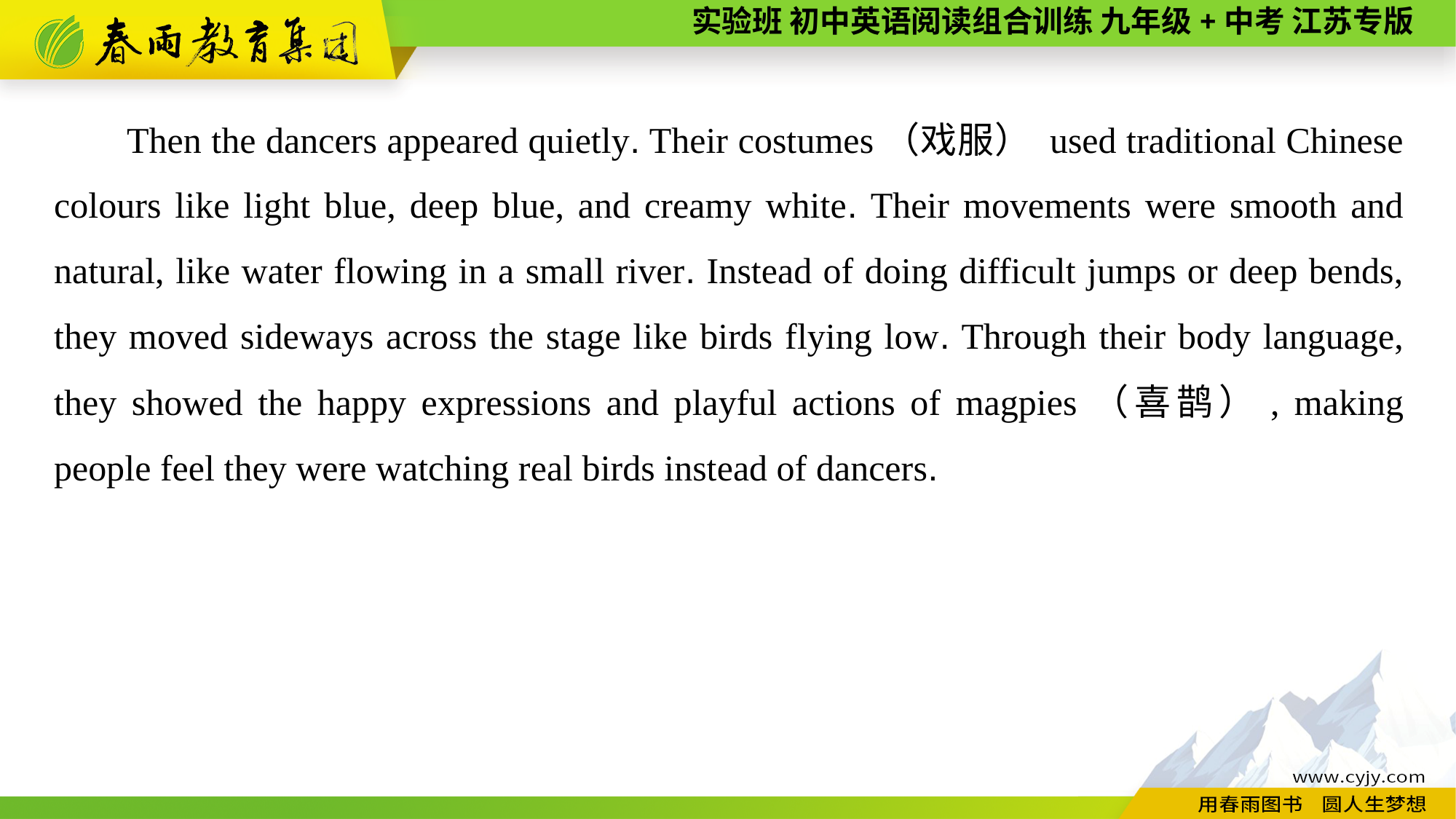

Then the dancers appeared quietly. Their costumes（戏服） used traditional Chinese colours like light blue, deep blue, and creamy white. Their movements were smooth and natural, like water flowing in a small river. Instead of doing difficult jumps or deep bends, they moved sideways across the stage like birds flying low. Through their body language, they showed the happy expressions and playful actions of magpies（喜鹊）, making people feel they were watching real birds instead of dancers.